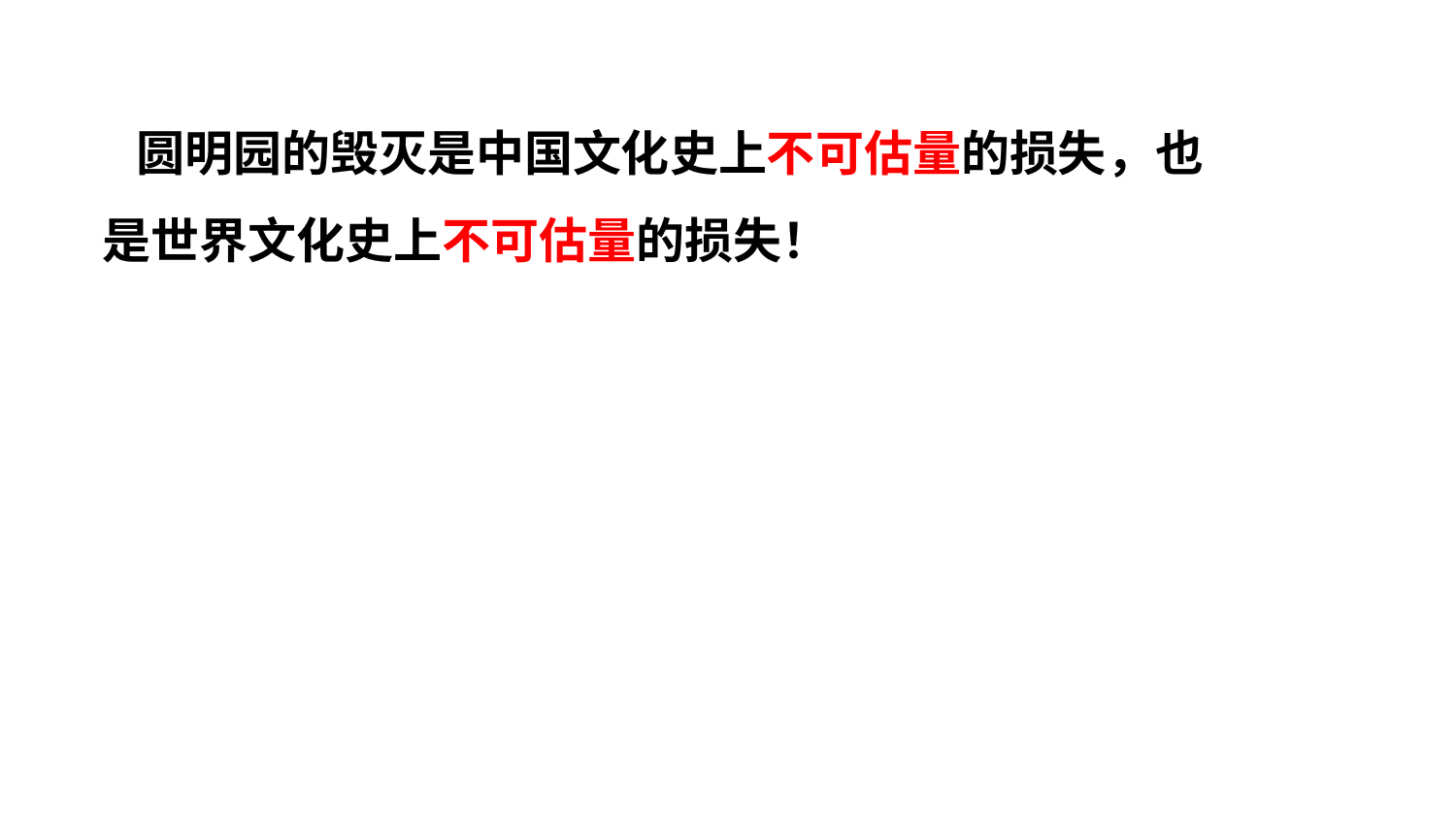

圆明园的毁灭是中国文化史上不可估量的损失，也是世界文化史上不可估量的损失！